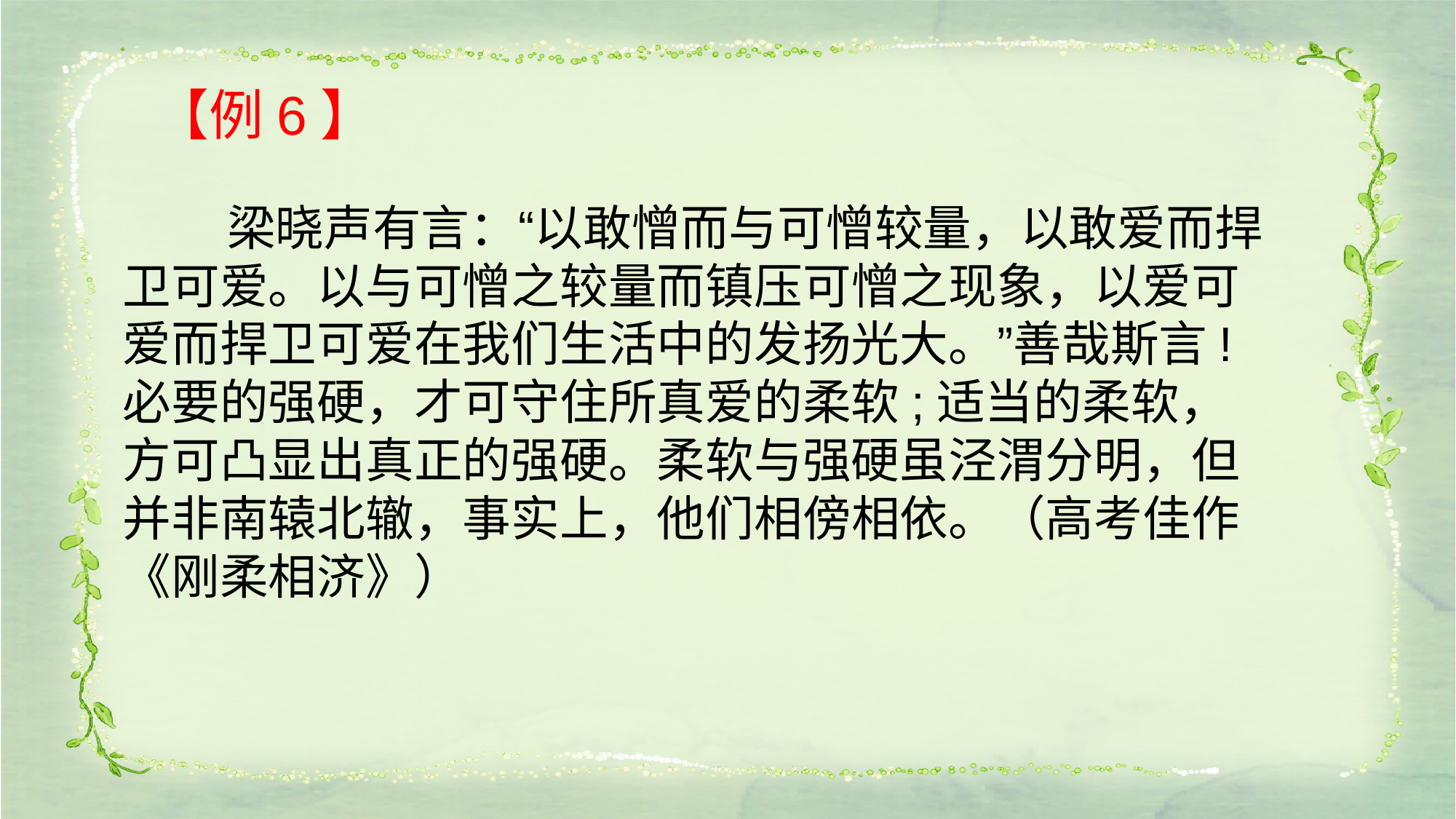

【例6】

     梁晓声有言：“以敢憎而与可憎较量，以敢爱而捍卫可爱。以与可憎之较量而镇压可憎之现象，以爱可爱而捍卫可爱在我们生活中的发扬光大。”善哉斯言!必要的强硬，才可守住所真爱的柔软;适当的柔软，方可凸显出真正的强硬。柔软与强硬虽泾渭分明，但并非南辕北辙，事实上，他们相傍相依。（高考佳作《刚柔相济》）